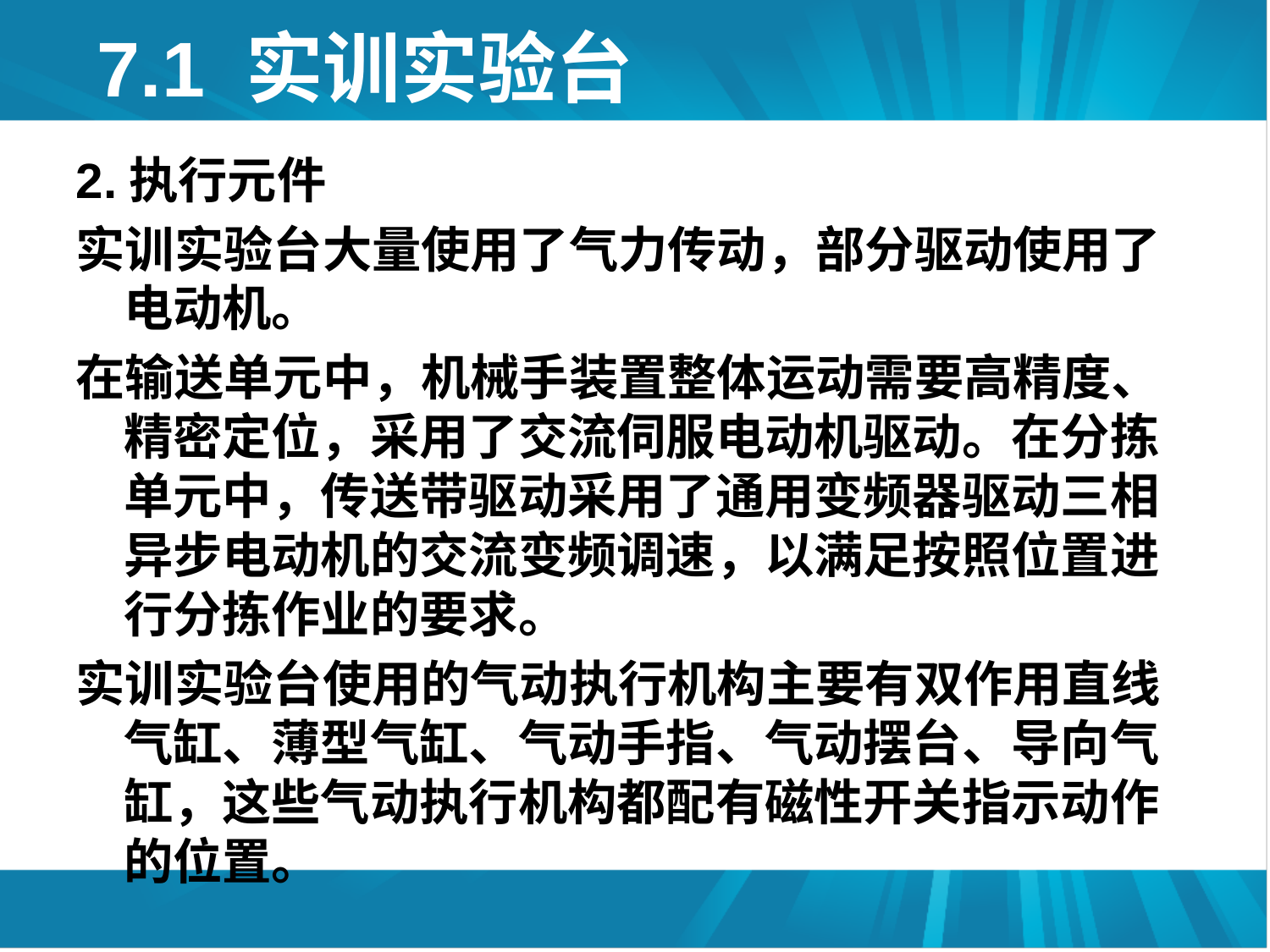

# 7.1 实训实验台
2.执行元件
实训实验台大量使用了气力传动，部分驱动使用了电动机。
在输送单元中，机械手装置整体运动需要高精度、精密定位，采用了交流伺服电动机驱动。在分拣单元中，传送带驱动采用了通用变频器驱动三相异步电动机的交流变频调速，以满足按照位置进行分拣作业的要求。
实训实验台使用的气动执行机构主要有双作用直线气缸、薄型气缸、气动手指、气动摆台、导向气缸，这些气动执行机构都配有磁性开关指示动作的位置。